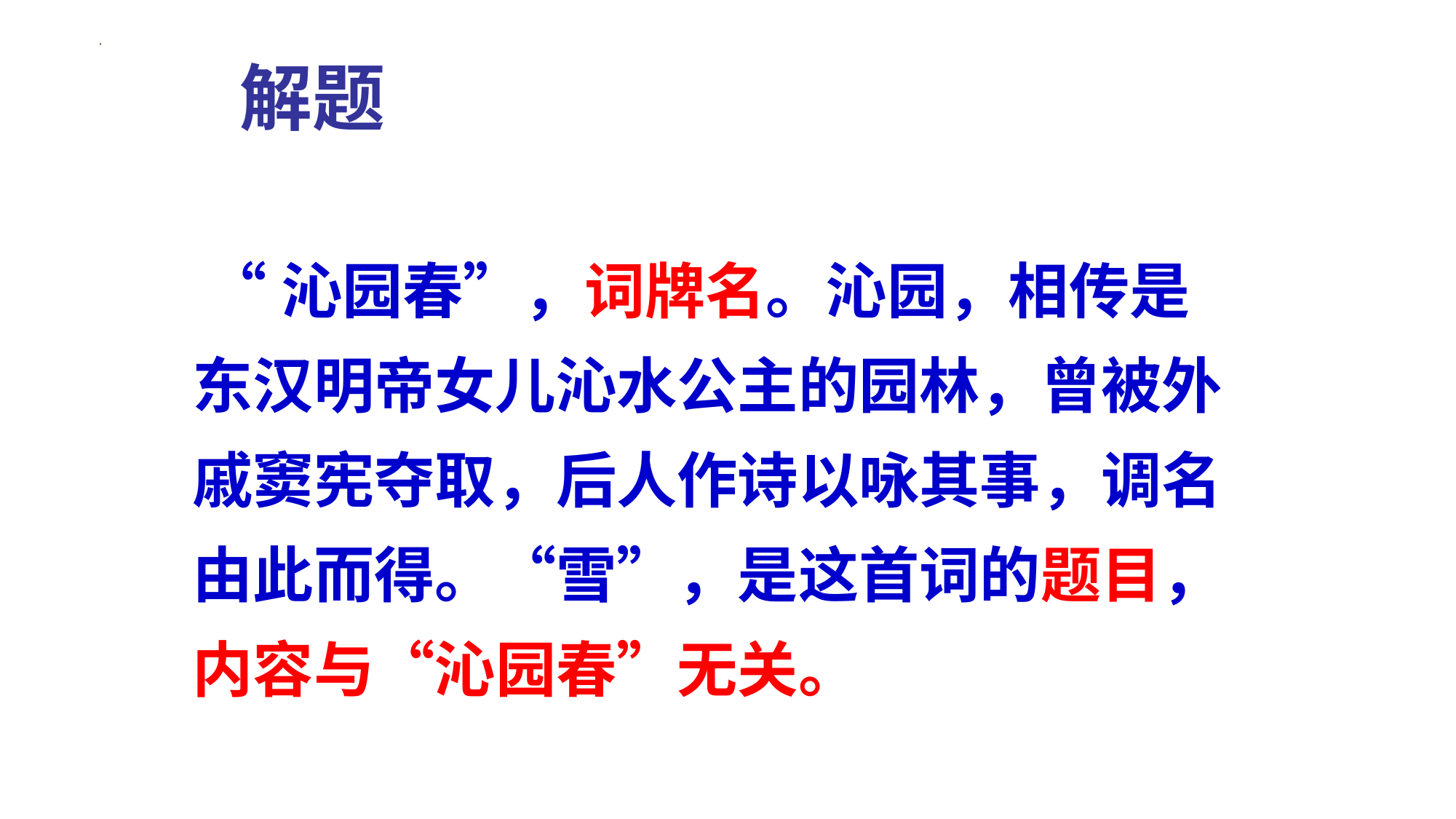

解题
 “沁园春”，词牌名。沁园，相传是东汉明帝女儿沁水公主的园林，曾被外戚窦宪夺取，后人作诗以咏其事，调名由此而得。“雪”，是这首词的题目，内容与“沁园春”无关。